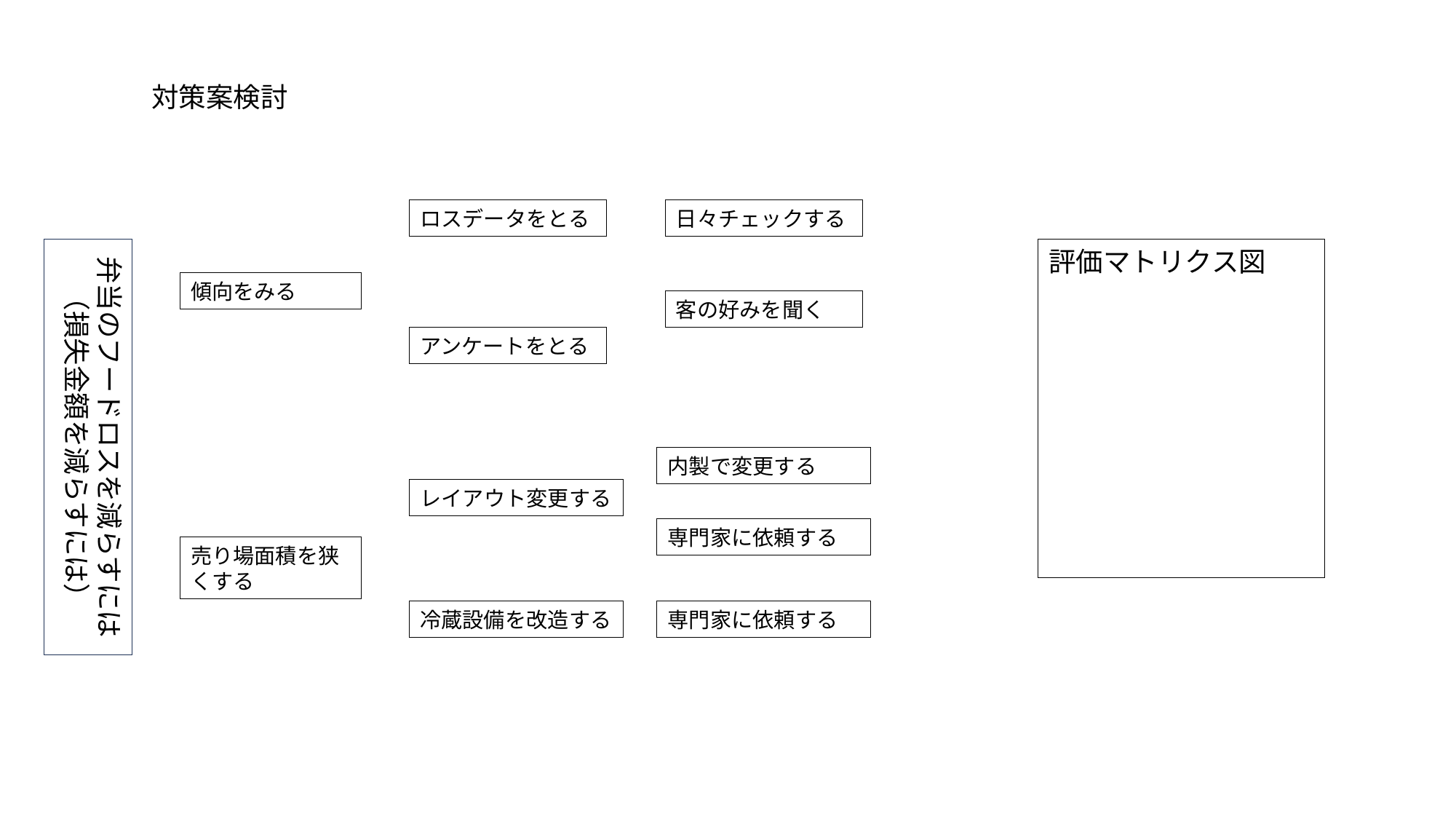

対策案検討
日々チェックする
ロスデータをとる
弁当のフードロスを減らすには（損失金額を減らすには）
評価マトリクス図

傾向をみる
客の好みを聞く
アンケートをとる
内製で変更する
レイアウト変更する
専門家に依頼する
売り場面積を狭くする
専門家に依頼する
冷蔵設備を改造する